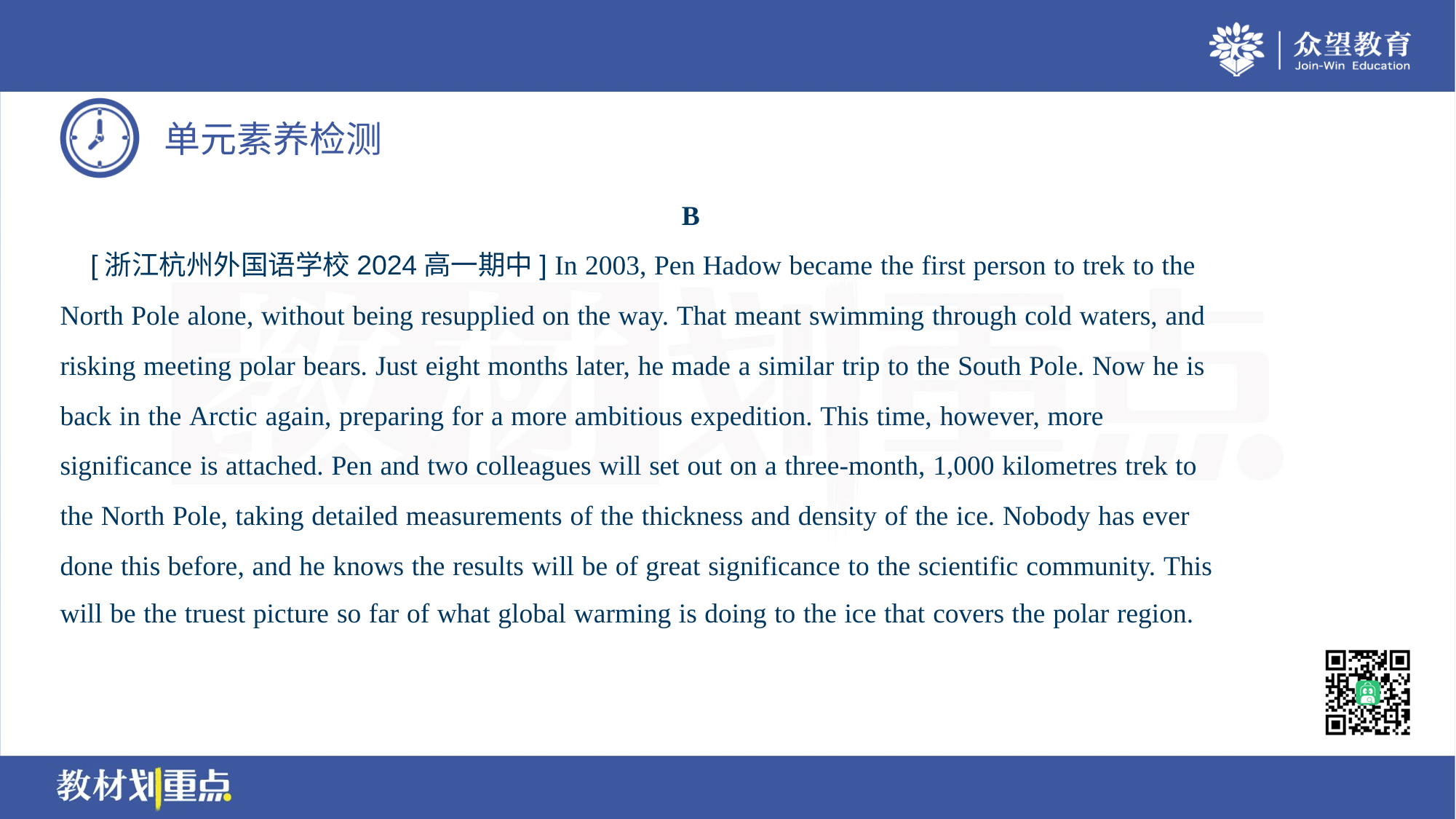

B
    [浙江杭州外国语学校2024高一期中] In 2003, Pen Hadow became the first person to trek to the
North Pole alone, without being resupplied on the way. That meant swimming through cold waters, and
risking meeting polar bears. Just eight months later, he made a similar trip to the South Pole. Now he is
back in the Arctic again, preparing for a more ambitious expedition. This time, however, more
significance is attached. Pen and two colleagues will set out on a three-month, 1,000 kilometres trek to
the North Pole, taking detailed measurements of the thickness and density of the ice. Nobody has ever
done this before, and he knows the results will be of great significance to the scientific community. This
will be the truest picture so far of what global warming is doing to the ice that covers the polar region.